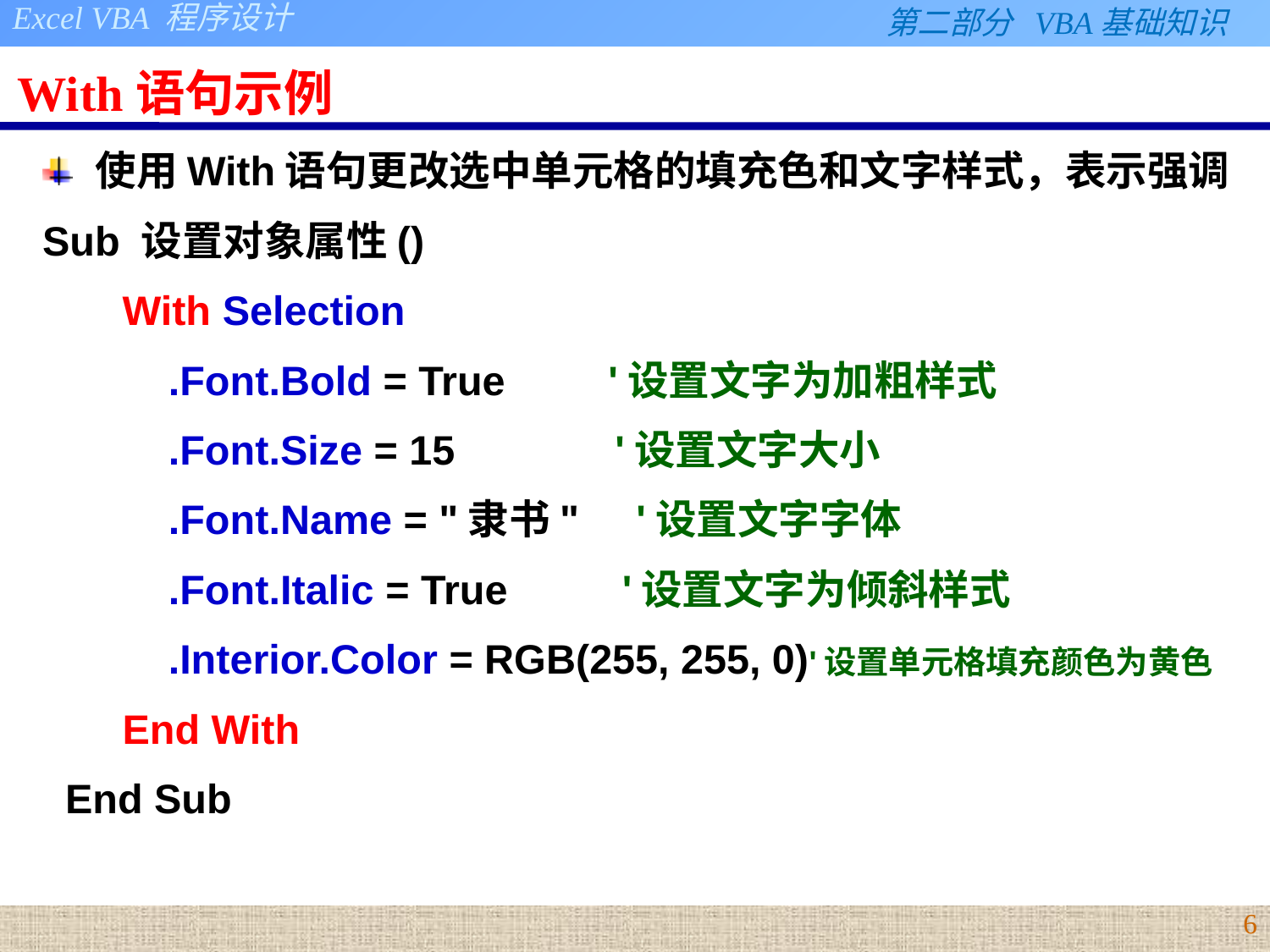

# With语句示例
使用With语句更改选中单元格的填充色和文字样式，表示强调
Sub 设置对象属性()
       With Selection
           .Font.Bold = True         '设置文字为加粗样式
           .Font.Size = 15              '设置文字大小
           .Font.Name = "隶书"     '设置文字字体
           .Font.Italic = True          '设置文字为倾斜样式
           .Interior.Color = RGB(255, 255, 0)'设置单元格填充颜色为黄色
       End With
  End Sub